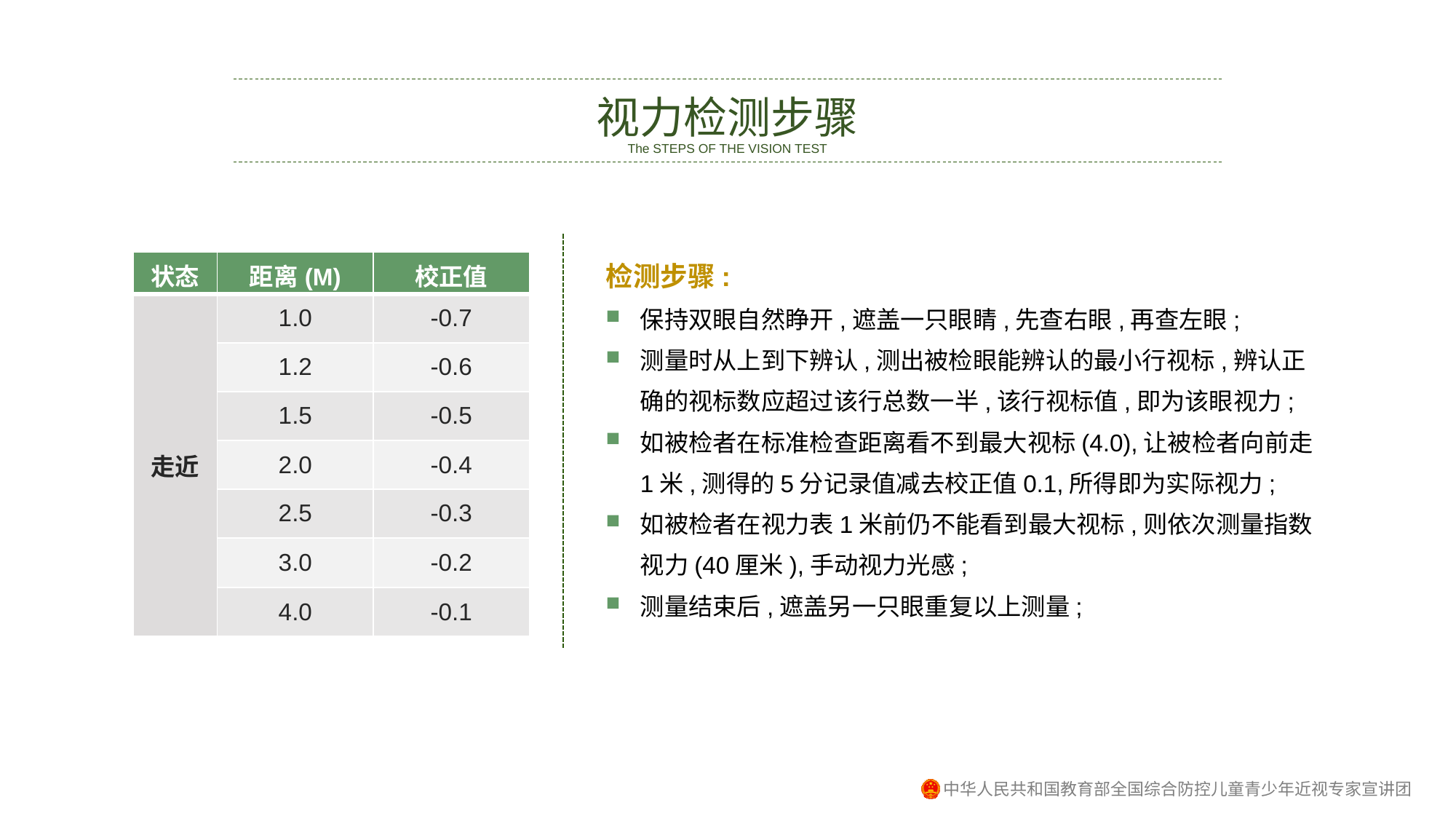

视力检测步骤
The STEPS OF THE VISION TEST
检测步骤:
保持双眼自然睁开,遮盖一只眼睛,先查右眼,再查左眼;
测量时从上到下辨认,测出被检眼能辨认的最小行视标,辨认正确的视标数应超过该行总数一半,该行视标值,即为该眼视力;
如被检者在标准检查距离看不到最大视标(4.0),让被检者向前走1米,测得的5分记录值减去校正值0.1,所得即为实际视力;
如被检者在视力表1米前仍不能看到最大视标,则依次测量指数视力(40厘米),手动视力光感;
测量结束后,遮盖另一只眼重复以上测量;
| 状态 | 距离(M) | 校正值 |
| --- | --- | --- |
| 走近 | 1.0 | -0.7 |
|  | 1.2 | -0.6 |
|  | 1.5 | -0.5 |
|  | 2.0 | -0.4 |
|  | 2.5 | -0.3 |
|  | 3.0 | -0.2 |
|  | 4.0 | -0.1 |